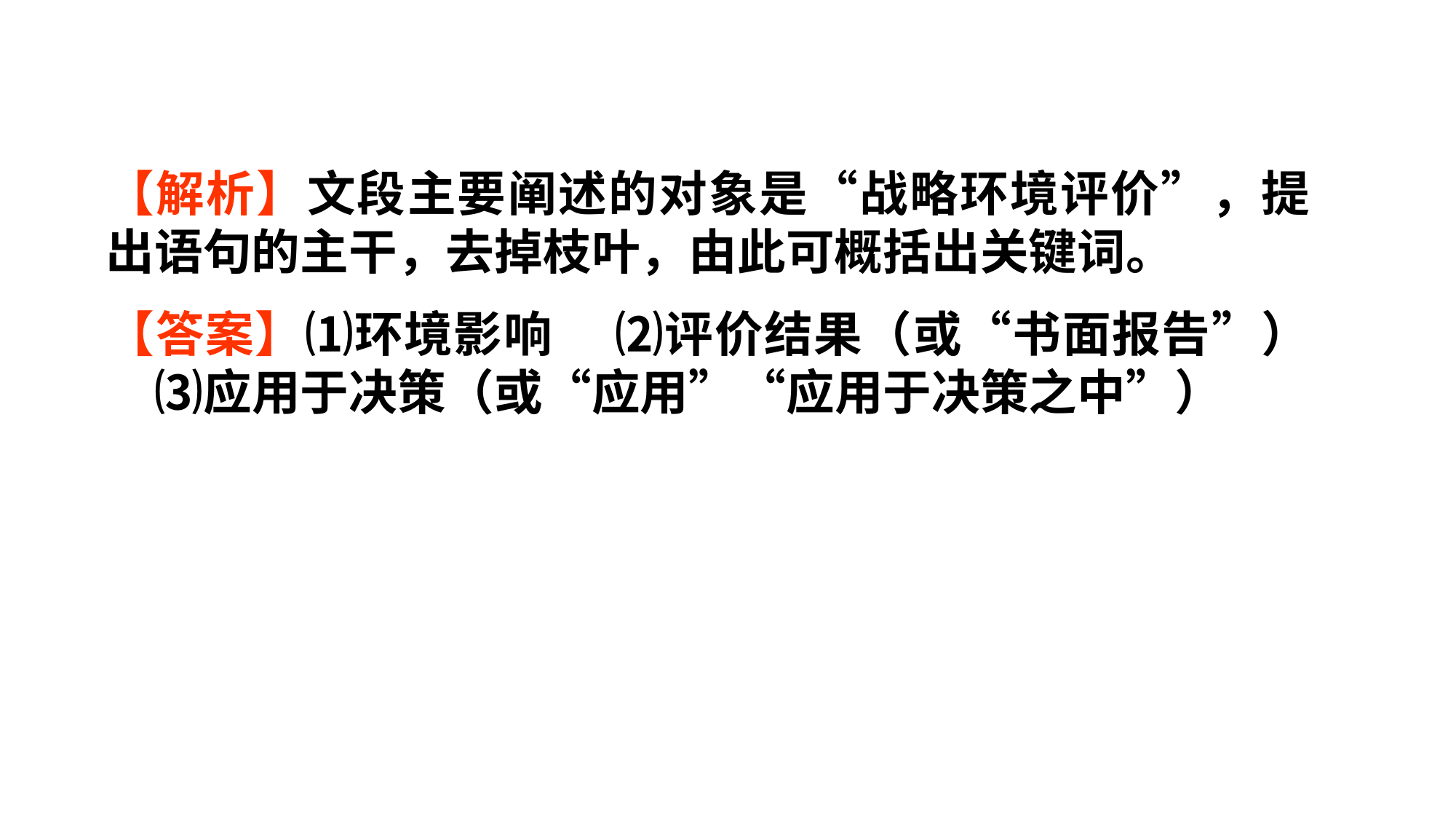

【解析】文段主要阐述的对象是“战略环境评价”，提出语句的主干，去掉枝叶，由此可概括出关键词。
【答案】⑴环境影响　 ⑵评价结果（或“书面报告”）　⑶应用于决策（或“应用”“应用于决策之中”）